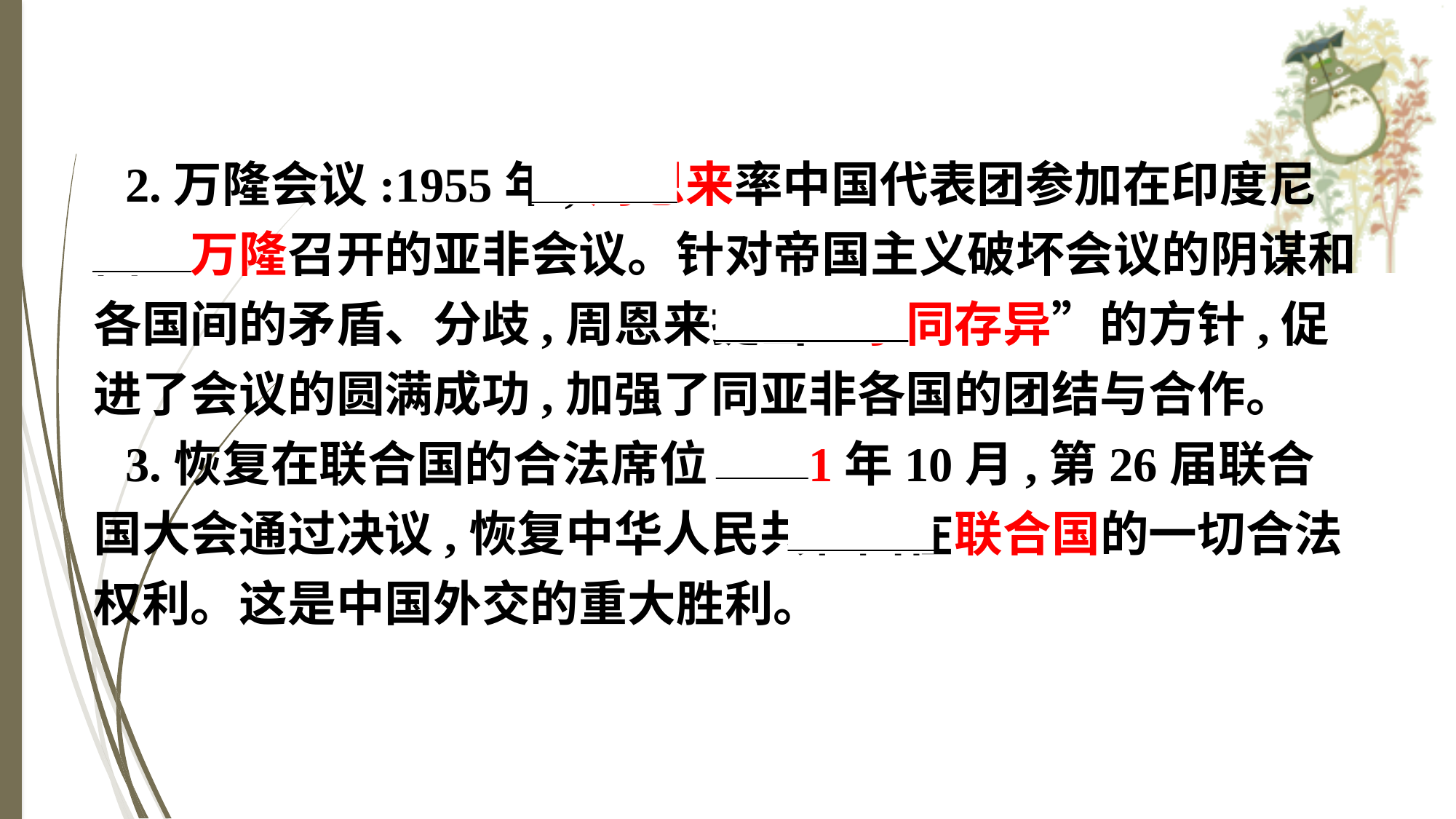

2.万隆会议:1955年,周恩来率中国代表团参加在印度尼西亚万隆召开的亚非会议。针对帝国主义破坏会议的阴谋和各国间的矛盾、分歧,周恩来提出“求同存异”的方针,促进了会议的圆满成功,加强了同亚非各国的团结与合作。
3.恢复在联合国的合法席位:1971年10月,第26届联合国大会通过决议,恢复中华人民共和国在联合国的一切合法权利。这是中国外交的重大胜利。